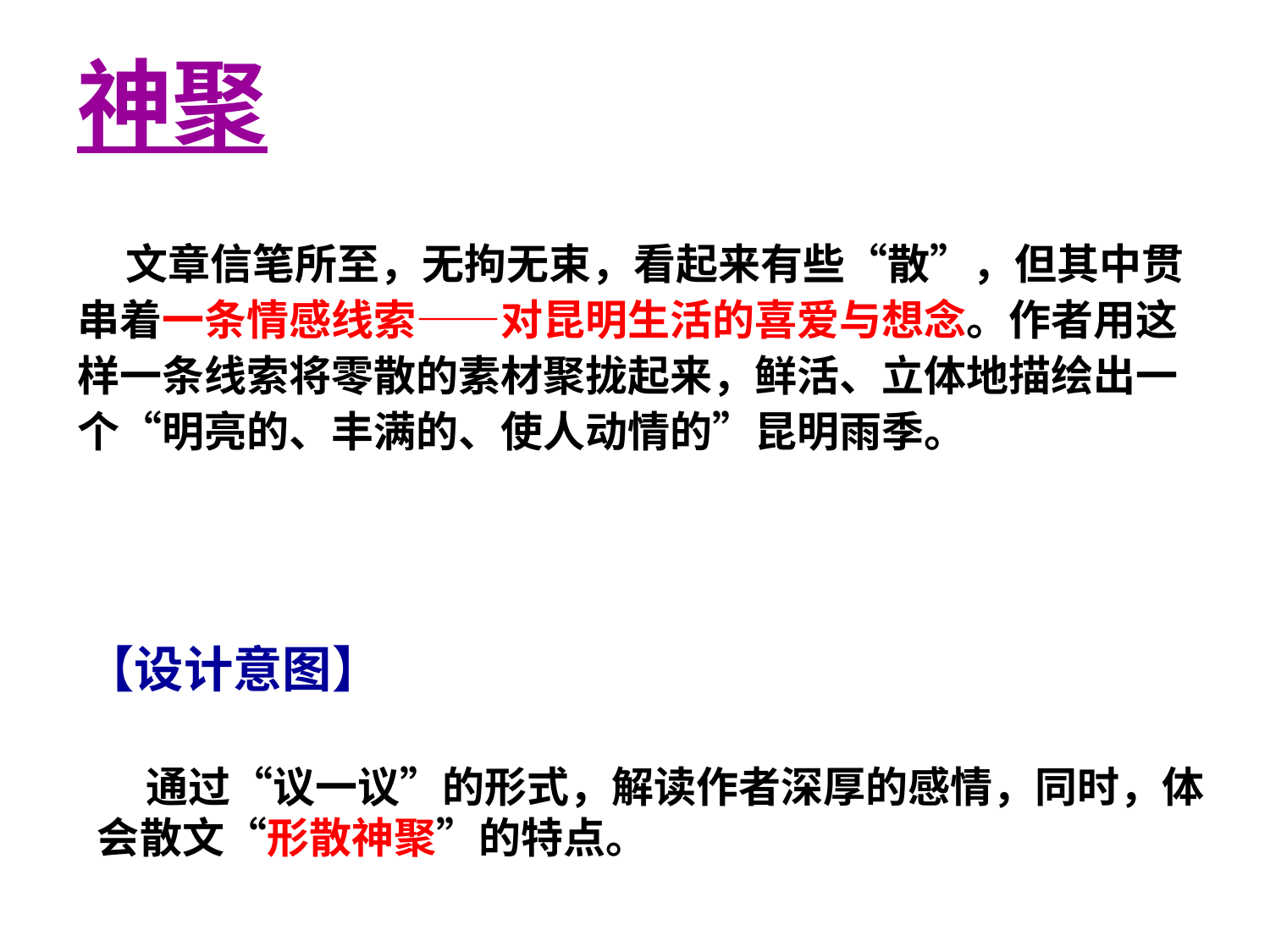

神聚
    文章信笔所至，无拘无束，看起来有些“散”，但其中贯串着一条情感线索——对昆明生活的喜爱与想念。作者用这样一条线索将零散的素材聚拢起来，鲜活、立体地描绘出一个“明亮的、丰满的、使人动情的”昆明雨季。
 【设计意图】
    通过“议一议”的形式，解读作者深厚的感情，同时，体会散文“形散神聚”的特点。